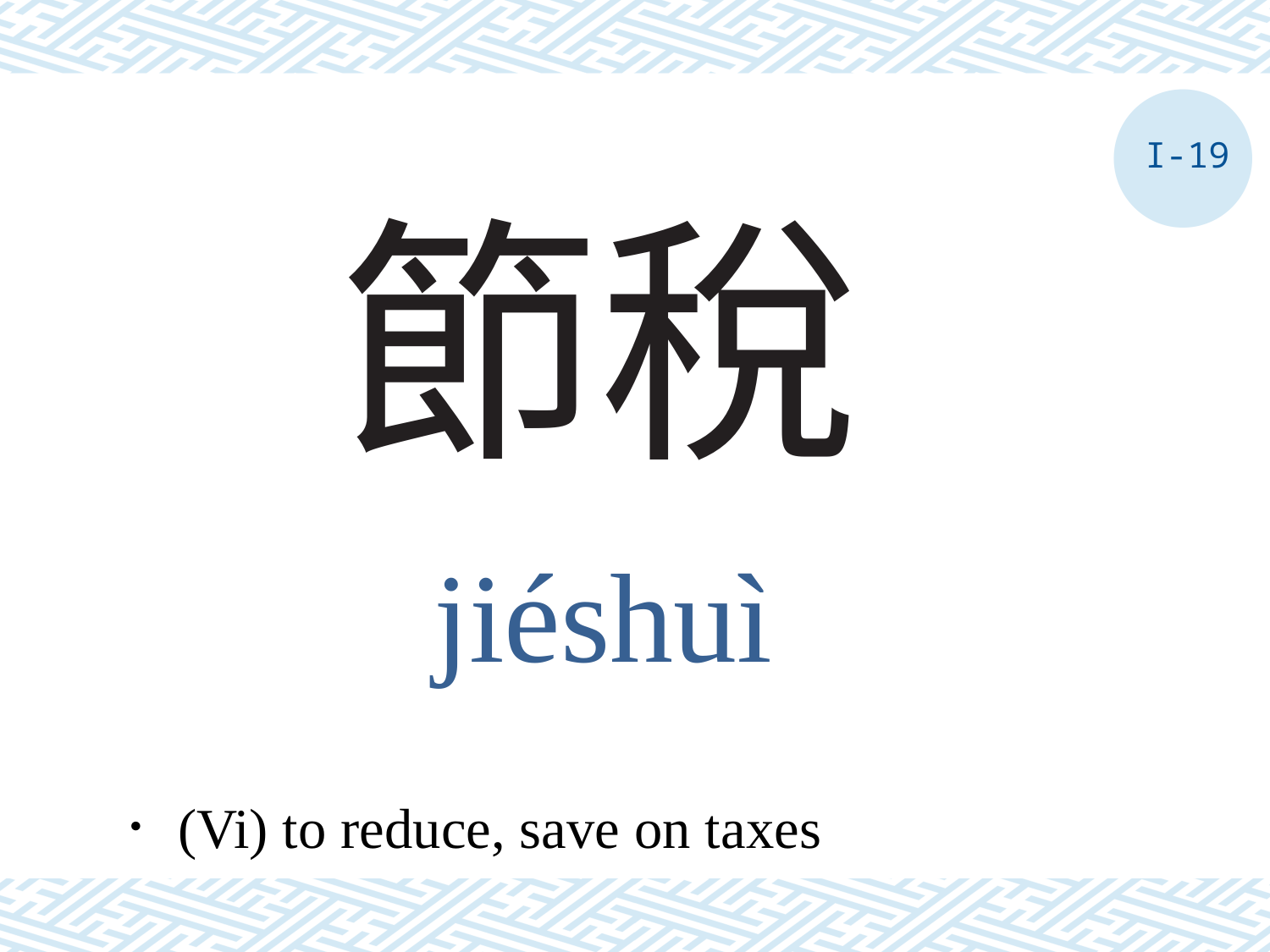

I-19

# 節稅
jiéshuì
．(Vi) to reduce, save on taxes